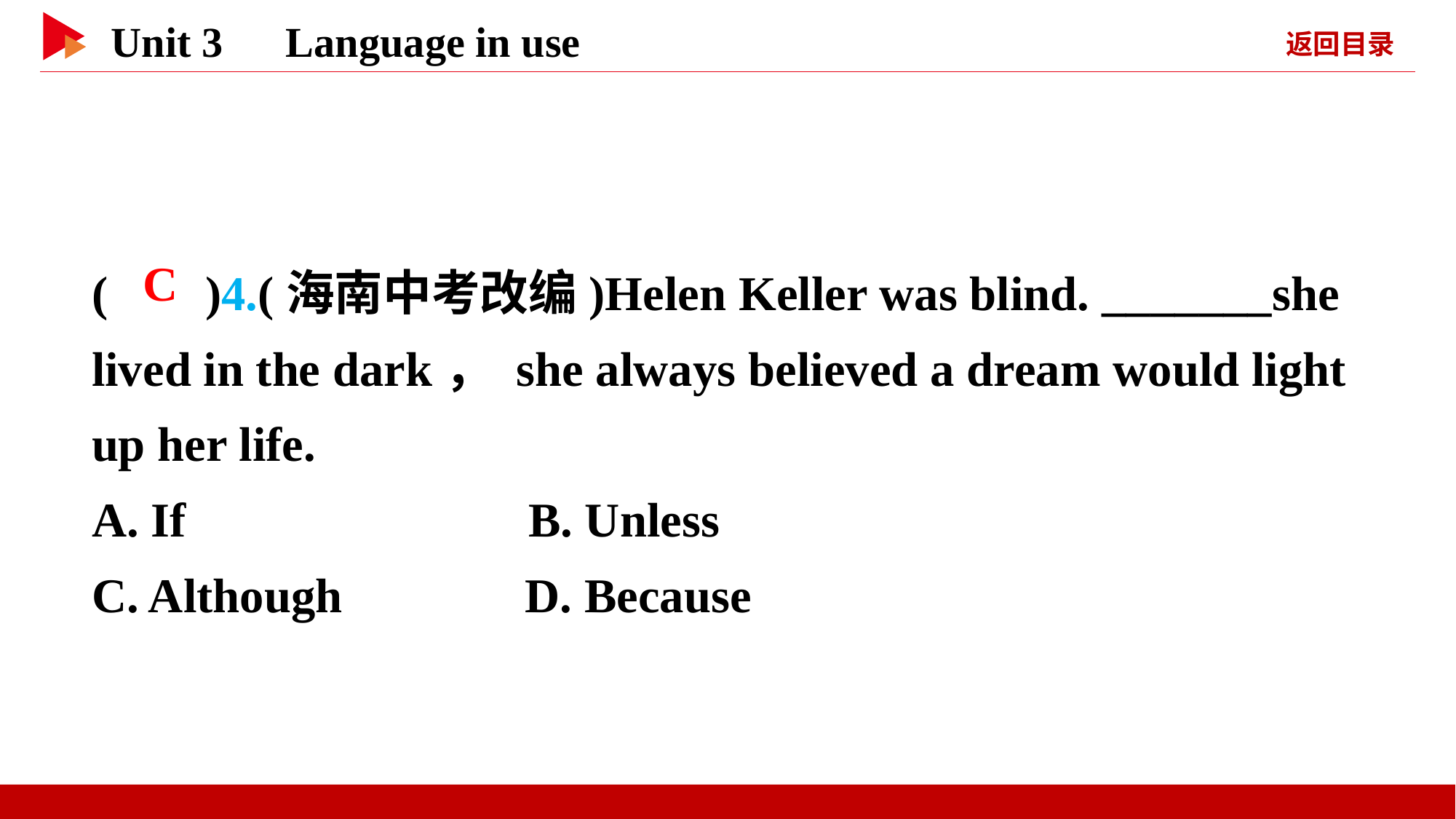

(        )4.(海南中考改编)Helen Keller was blind. _______she lived in the dark， she always believed a dream would light up her life.
A. If                		B. Unless
C. Although               D. Because
   C